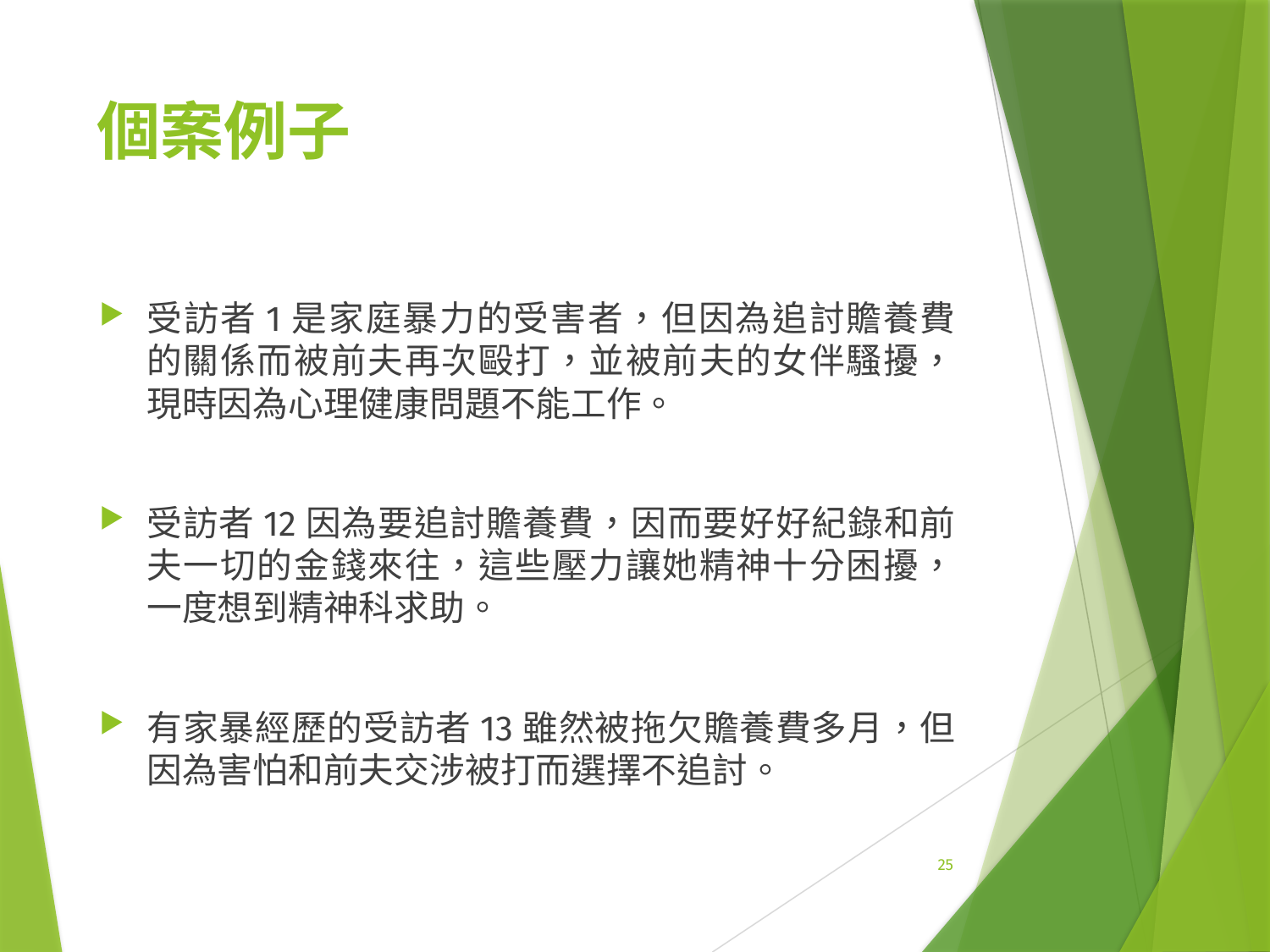

# 個案例子

受訪者1是家庭暴力的受害者，但因為追討贍養費的關係而被前夫再次毆打，並被前夫的女伴騷擾，現時因為心理健康問題不能工作。

受訪者12因為要追討贍養費，因而要好好紀錄和前夫一切的金錢來往，這些壓力讓她精神十分困擾，一度想到精神科求助。

有家暴經歷的受訪者13雖然被拖欠贍養費多月，但因為害怕和前夫交涉被打而選擇不追討。

25